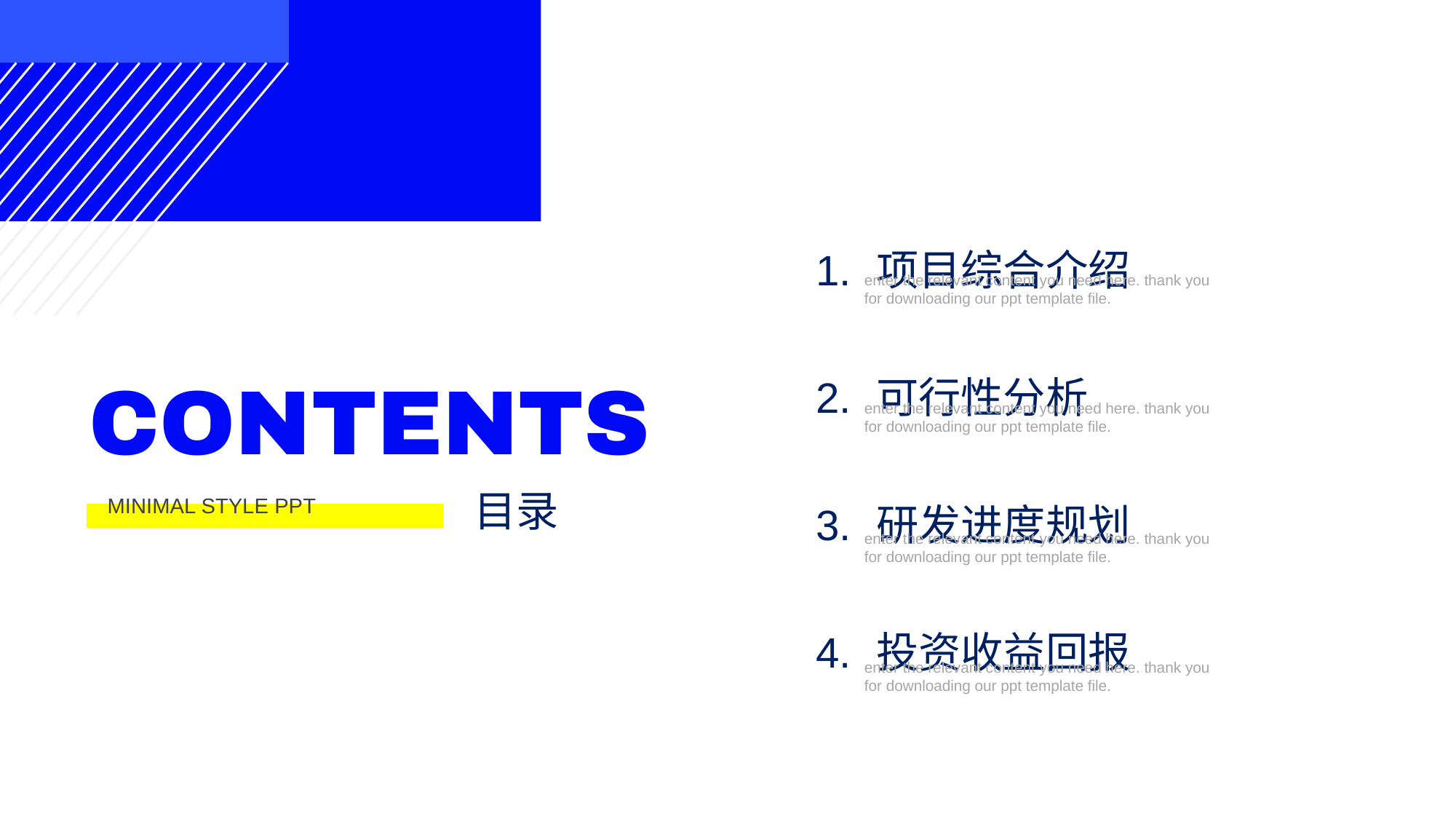

项目综合介绍
 可行性分析
 研发进度规划
 投资收益回报
enter the relevant content you need here. thank you for downloading our ppt template file.
CONTENTS
enter the relevant content you need here. thank you for downloading our ppt template file.
目录
MINIMAL STYLE PPT

enter the relevant content you need here. thank you for downloading our ppt template file.
enter the relevant content you need here. thank you for downloading our ppt template file.